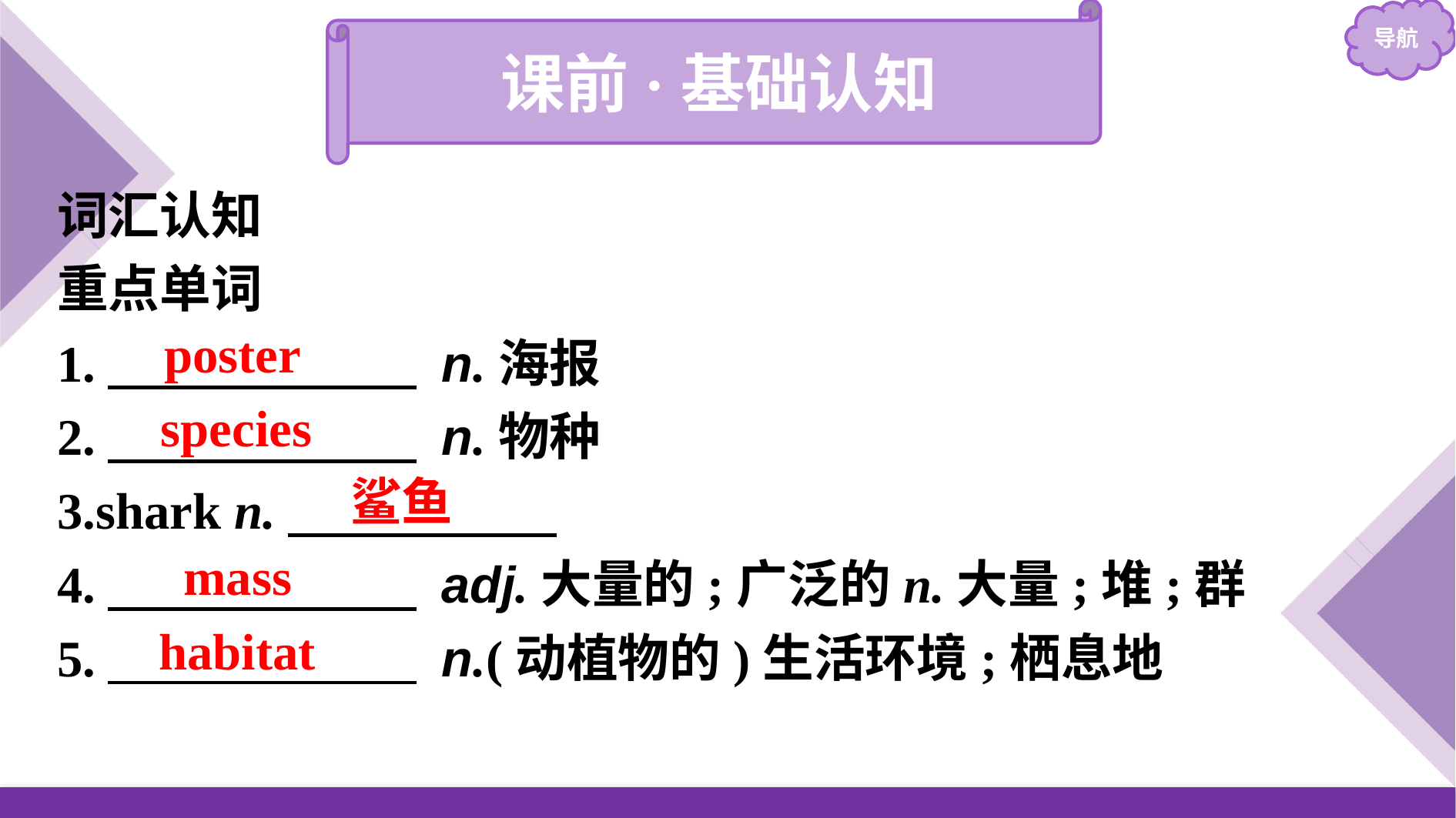

课前·基础认知
词汇认知
重点单词
1.　　　　　　 n.海报
2.　　　　　　 n.物种
3.shark n.
4.　　　　　　 adj.大量的;广泛的n.大量;堆;群
5.　　　　　　 n.(动植物的)生活环境;栖息地
poster
species
鲨鱼
mass
habitat